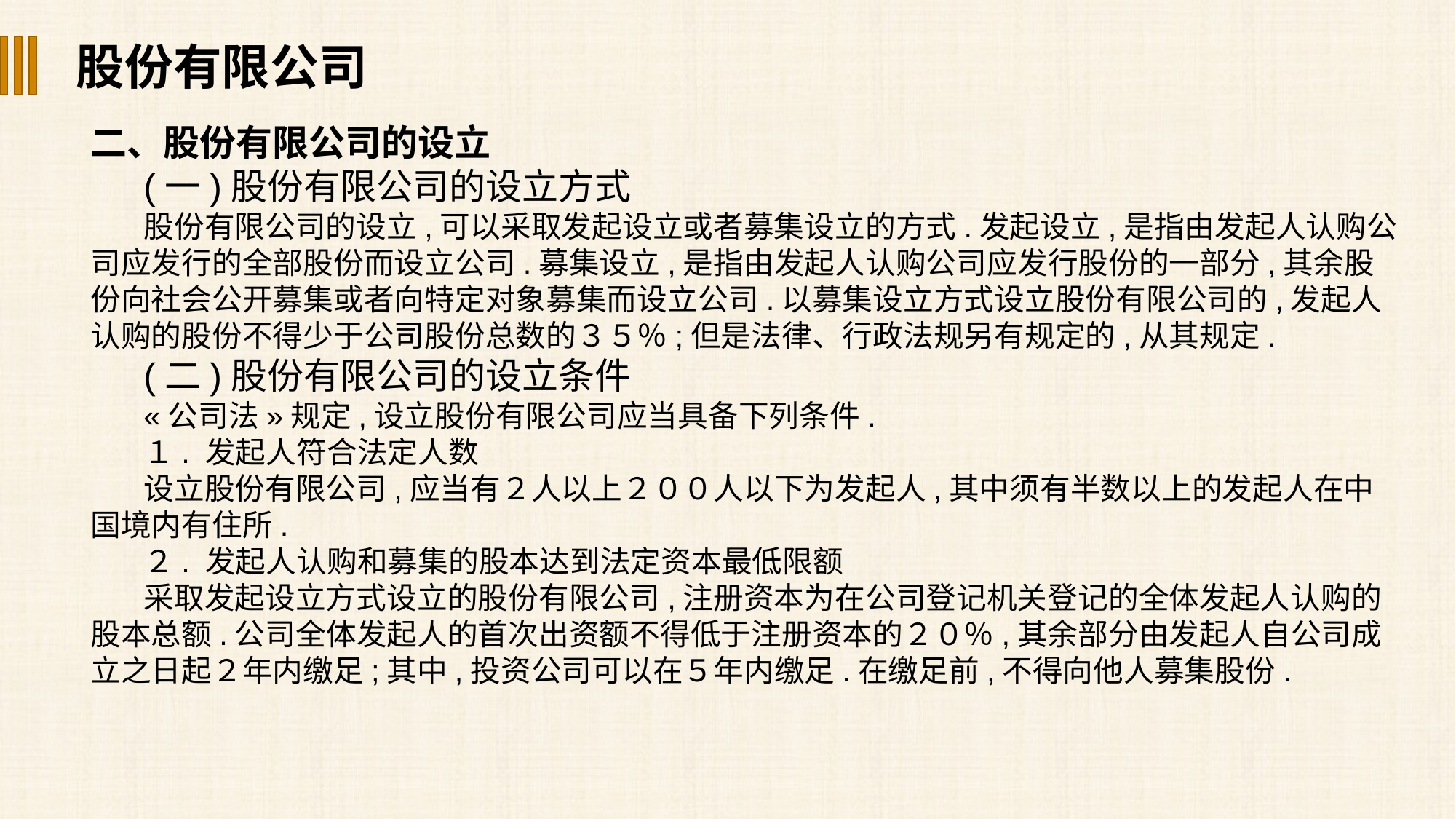

股份有限公司

二、股份有限公司的设立
(一)股份有限公司的设立方式
股份有限公司的设立,可以采取发起设立或者募集设立的方式.发起设立,是指由发起人认购公司应发行的全部股份而设立公司.募集设立,是指由发起人认购公司应发行股份的一部分,其余股份向社会公开募集或者向特定对象募集而设立公司.以募集设立方式设立股份有限公司的,发起人认购的股份不得少于公司股份总数的３５％;但是法律、行政法规另有规定的,从其规定.
(二)股份有限公司的设立条件
«公司法»规定,设立股份有限公司应当具备下列条件.
１. 发起人符合法定人数
设立股份有限公司,应当有２人以上２００人以下为发起人,其中须有半数以上的发起人在中国境内有住所.
２. 发起人认购和募集的股本达到法定资本最低限额
采取发起设立方式设立的股份有限公司,注册资本为在公司登记机关登记的全体发起人认购的股本总额.公司全体发起人的首次出资额不得低于注册资本的２０％,其余部分由发起人自公司成立之日起２年内缴足;其中,投资公司可以在５年内缴足.在缴足前,不得向他人募集股份.